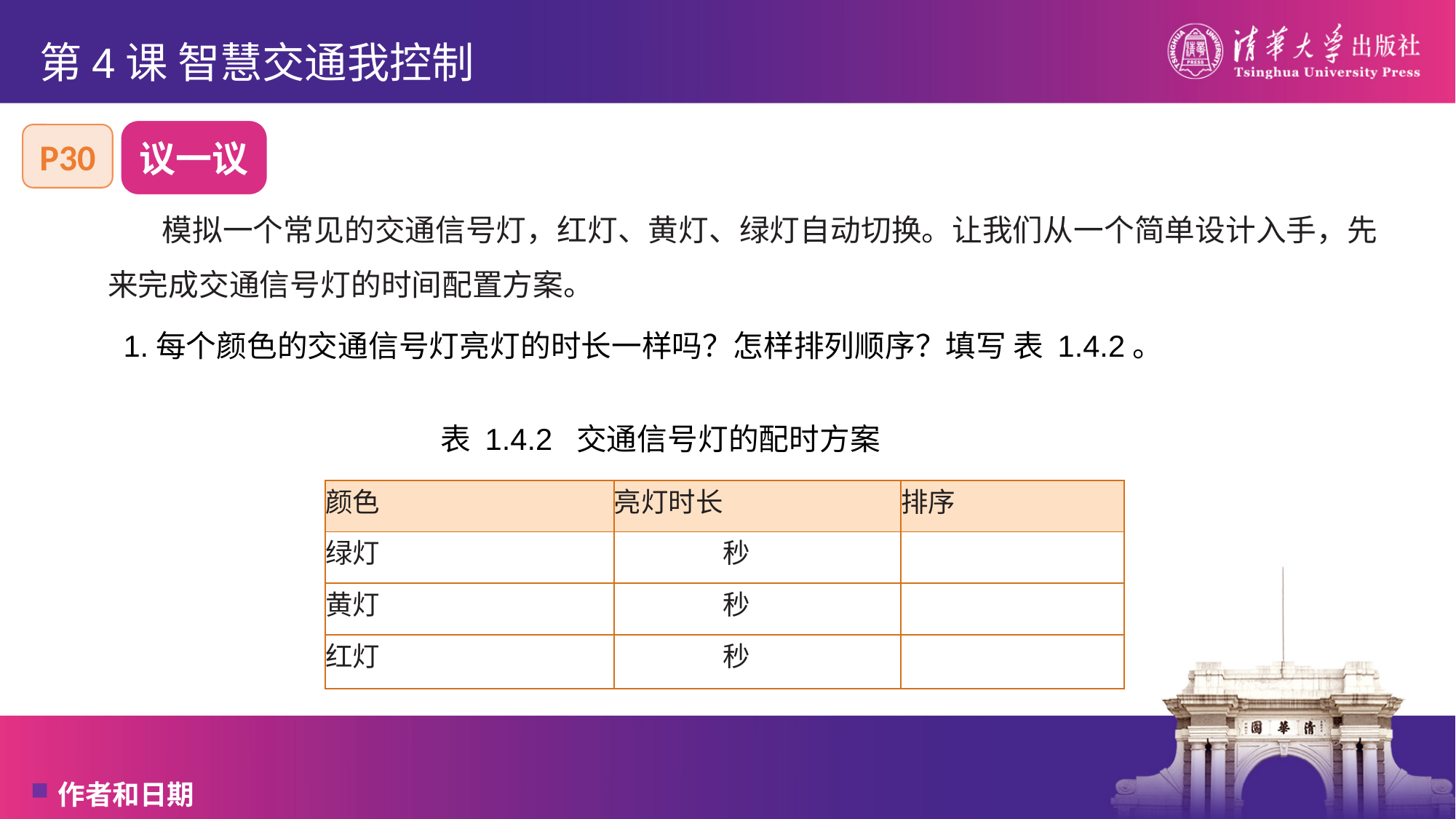

第4课 智慧交通我控制
议一议
P30
       模拟一个常见的交通信号灯，红灯、黄灯、绿灯自动切换。让我们从一个简单设计入手，先来完成交通信号灯的时间配置方案。
1.每个颜色的交通信号灯亮灯的时长一样吗？怎样排列顺序？填写 表 1.4.2。
表 1.4.2  交通信号灯的配时方案
| 颜色 | 亮灯时长 | 排序 |
| --- | --- | --- |
| 绿灯 | 秒 |  |
| 黄灯 | 秒 |  |
| 红灯 | 秒 |  |
作者和日期